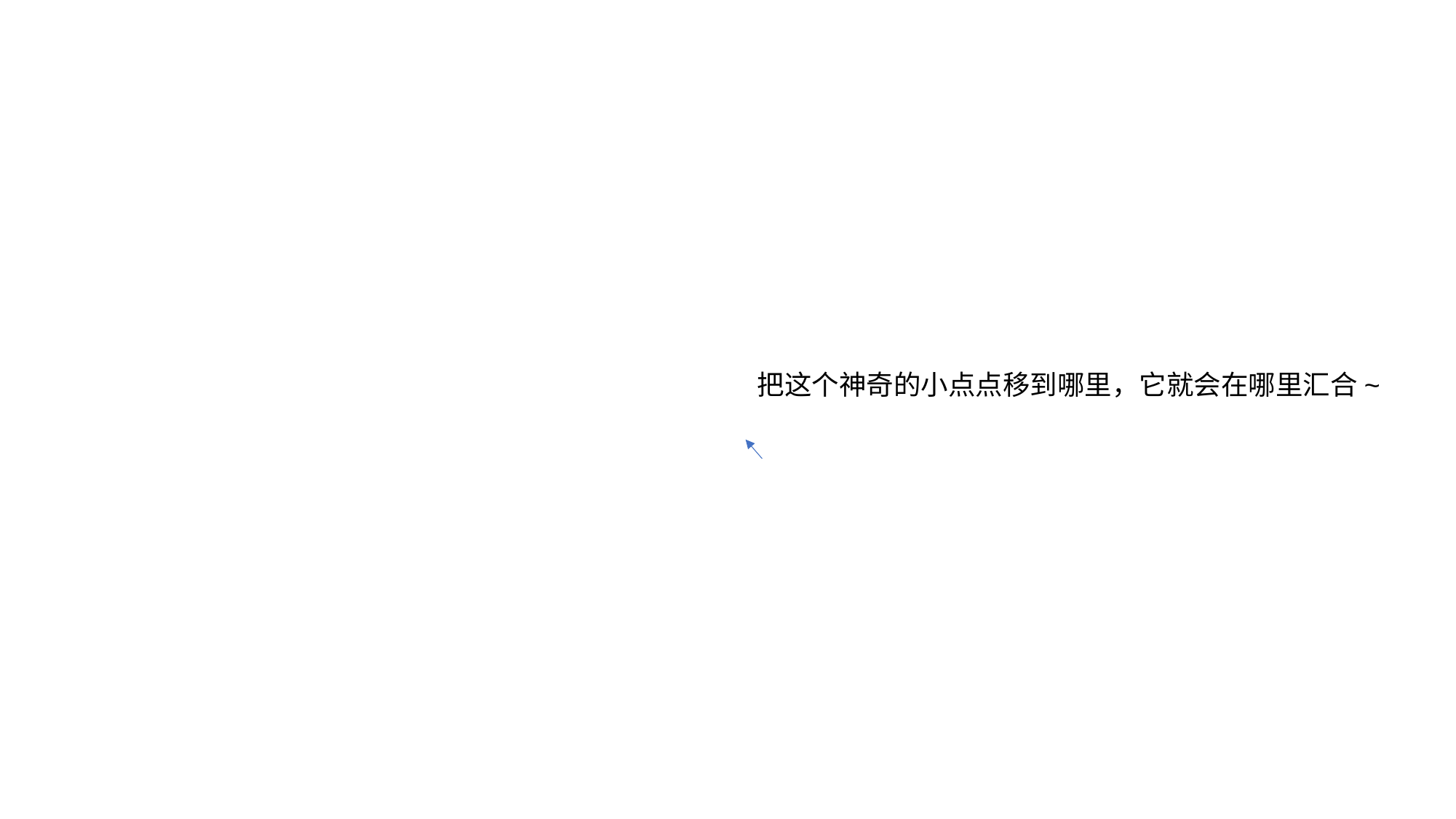

把这个神奇的小点点移到哪里，它就会在哪里汇合~
●●●●●●●●●●●●●●●●●●●●●●●●●●●●●●●●●●●●●●●●●●●●●●●●●●●●●●●●●●●●●●●●●●●●●●●●●●●●●●●●●●●●●●●●●●●●●●●●●●●●●●●●●●●●●●●●●●●●●●●●●●●●●●●●●●●●●●●●●●●●●●●●●●●●●●●●●●●●●●●●●●●●●●●●●●●●●●●●●●●●●●●●●●●●●●●●●●●●●●●●●●●●●●●●●●●●●●●●●●●●●●●●●●●●●●●●●●●●●●●●●●●●●●●●●●●●●●●●●●●●●●●●●●●●●●●●●●●●●●●●●●●●●●●●●●●●●●●●●●●●
●●●●●●●●●●●●●●●●●●●●●●●●●●●●●●●●●●●●●●●●●●●●●●●●●●●●●●●●●●●●●●●●●●●●●●●●●●●●●●●●●●●●●●●●●●●●●●●●●●●●●●●●●●●●●●●●●●●●●●●●●●●●●●●●●●●●●●●●●●●●●●●●●●●●●●●●●●●●●●●●●●●●●●●●●●●●●●●●●●●●●●●●●●●●●●●●●●●●●●●●●●●●●●●●●●●●●●●●●●●●●●●●●●●●●●●●●●●●●●●●●●●●●●●●●●●●●●●●●●●●●●●●●●●●●●●●●●●●●●●●●●●●●●●●●●●●●●●●●●●●
●●●●●●●●●●●●●●●●●●●●●●●●●●●●●●●●●●●●●●●●●●●●●●●●●●●●●●●●●●●●●●●●●●●●●●●●●●●●●●●●●●●●●●●●●●●●●●●●●●●●●●●●●●●●●●●●●●●●●●●●●●●●●●●●●●●●●●●●●●●●●●●●●●●●●●●●●●●●●●●●●●●●●●●●●●●●●●●●●●●●●●●●●●●●●●●●●●●●●●●●●●●●●●●●●●●●●●●●●●●●●●●●●●●●●●●●●●●●●●●●●●●●●●●●●●●●●●●●●●●●●●●●●●●●●●●●●●●●●●●●●●●●●●●●●●●●●●●●●●●●
●●●●●●●●●●●●●●●●●●●●●●●●●●●●●●●●●●●●●●●●●●●●●●●●●●●●●●●●●●●●●●●●●●●●●●●●●●●●●●●●●●●●●●●●●●●●●●●●●●●●●●●●●●●●●●●●●●●●●●●●●●●●●●●●●●●●●●●●●●●●●●●●●●●●●●●●●●●●●●●●●●●●●●●●●●●●●●●●●●●●●●●●●●●●●●●●●●●●●●●●●●●●●●●●●●●●●●●●●●●●●●●●●●●●●●●●●●●●●●●●●●●●●●●●●●●●●●●●●●●●●●●●●●●●●●●●●●●●●●●●●●●●●●●●●●●●●●●●●●●●
●●●●●●●●●●●●●●●●●●●●●●●●●●●●●●●●●●●●●●●●●●●●●●●●●●●●●●●●●●●●●●●●●●●●●●●●●●●●●●●●●●●●●●●●●●●●●●●●●●●●●●●●●●●●●●●●●●●●●●●●●●●●●●●●●●●●●●●●●●●●●●●●●●●●●●●●●●●●●●●●●●●●●●●●●●●●●●●●●●●●●●●●●●●●●●●●●●●●●●●●●●●●●●●●●●●●●●●●●●●●●●●●●●●●●●●●●●●●●●●●●●●●●●●●●●●●●●●●●●●●●●●●●●●●●●●●●●●●●●●●●●●●●●●●●●●●●●●●●●●●
●●●●●●●●●●●●●●●●●●●●●●●●●●●●●●●●●●●●●●●●●●●●●●●●●●●●●●●●●●●●●●●●●●●●●●●●●●●●●●●●●●●●●●●●●●●●●●●●●●●●●●●●●●●●●●●●●●●●●●●●●●●●●●●●●●●●●●●●●●●●●●●●●●●●●●●●●●●●●●●●●●●●●●●●●●●●●●●●●●●●●●●●●●●●●●●●●●●●●●●●●●●●●●●●●●●●●●●●●●●●●●●●●●●●●●●●●●●●●●●●●●●●●●●●●●●●●●●●●●●●●●●●●●●●●●●●●●●●●●●●●●●●●●●●●●●●●●●●●●●●
●●●●●●●●●●●●●●●●●●●●●●●●●●●●●●●●●●●●●●●●●●●●●●●●●●●●●●●●●●●●●●●●●●●●●●●●●●●●●●●●●●●●●●●●●●●●●●●●●●●●●●●●●●●●●●●●●●●●●●●●●●●●●●●●●●●●●●●●●●●●●●●●●●●●●●●●●●●●●●●●●●●●●●●●●●●●●●●●●●●●●●●●●●●●●●●●●●●●●●●●●●●●●●●●●●●●●●●●●●●●●●●●●●●●●●●●●●●●●●●●●●●●●●●●●●●●●●●●●●●●●●●●●●●●●●●●●●●●●●●●●●●●●●●●●●●●●●●●●●●●
●●●●●●●●●●●●●●●●●●●●●●●●●●●●●●●●●●●●●●●●●●●●●●●●●●●●●●●●●●●●●●●●●●●●●●●●●●●●●●●●●●●●●●●●●●●●●●●●●●●●●●●●●●●●●●●●●●●●●●●●●●●●●●●●●●●●●●●●●●●●●●●●●●●●●●●●●●●●●●●●●●●●●●●●●●●●●●●●●●●●●●●●●●●●●●●●●●●●●●●●●●●●●●●●●●●●●●●●●●●●●●●●●●●●●●●●●●●●●●●●●●●●●●●●●●●●●●●●●●●●●●●●●●●●●●●●●●●●●●●●●●●●●●●●●●●●●●●●●●●●
●●●●●●●●●●●●●●●●●●●●●●●●●●●●●●●●●●●●●●●●●●●●●●●●●●●●●●●●●●●●●●●●●●●●●●●●●●●●●●●●●●●●●●●●●●●●●●●●●●●●●●●●●●●●●●●●●●●●●●●●●●●●●●●●●●●●●●●●●●●●●●●●●●●●●●●●●●●●●●●●●●●●●●●●●●●●●●●●●●●●●●●●●●●●●●●●●●●●●●●●●●●●●●●●●●●●●●●●●●●●●●●●●●●●●●●●●●●●●●●●●●●●●●●●●●●●●●●●●●●●●●●●●●●●●●●●●●●●●●●●●●●●●●●●●●●●●●●●●●●●
●●●●●●●●●●●●●●●●●●●●●●●●●●●●●●●●●●●●●●●●●●●●●●●●●●●●●●●●●●●●●●●●●●●●●●●●●●●●●●●●●●●●●●●●●●●●●●●●●●●●●●●●●●●●●●●●●●●●●●●●●●●●●●●●●●●●●●●●●●●●●●●●●●●●●●●●●●●●●●●●●●●●●●●●●●●●●●●●●●●●●●●●●●●●●●●●●●●●●●●●●●●●●●●●●●●●●●●●●●●●●●●●●●●●●●●●●●●●●●●●●●●●●●●●●●●●●●●●●●●●●●●●●●●●●●●●●●●●●●●●●●●●●●●●●●●●●●●●●●●●
●●●●●●●●●●●●●●●●●●●●●●●●●●●●●●●●●●●●●●●●●●●●●●●●●●●●●●●●●●●●●●●●●●●●●●●●●●●●●●●●●●●●●●●●●●●●●●●●●●●●●●●●●●●●●●●●●●●●●●●●●●●●●●●●●●●●●●●●●●●●●●●●●●●●●●●●●●●●●●●●●●●●●●●●●●●●●●●●●●●●●●●●●●●●●●●●●●●●●●●●●●●●●●●●●●●●●●●●●●●●●●●●●●●●●●●●●●●●●●●●●●●●●●●●●●●●●●●●●●●●●●●●●●●●●●●●●●●●●●●●●●●●●●●●●●●●●●●●●●●●